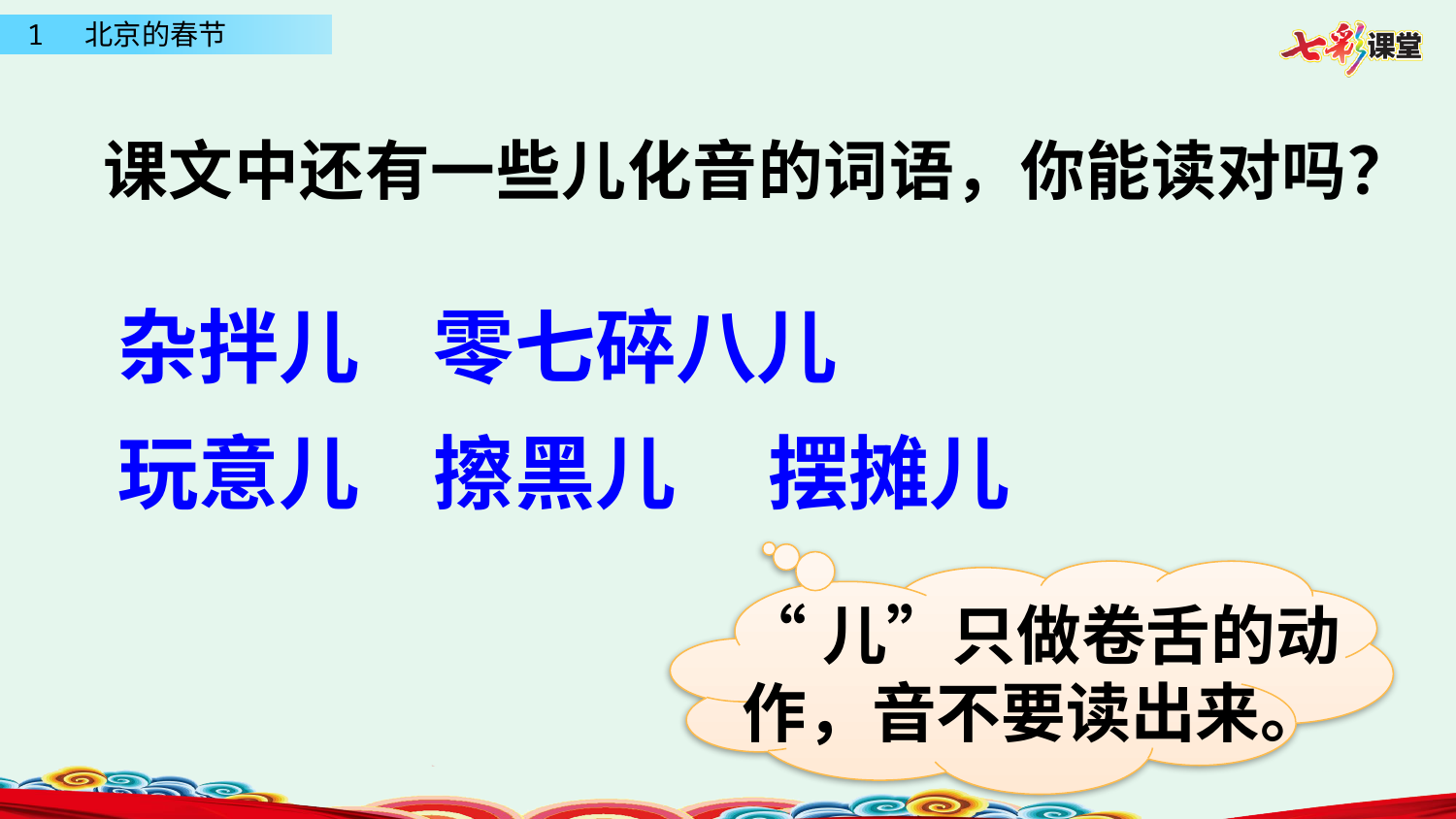

课文中还有一些儿化音的词语，你能读对吗？
杂拌儿    零七碎八儿
玩意儿    擦黑儿     摆摊儿

“儿”只做卷舌的动作，音不要读出来。